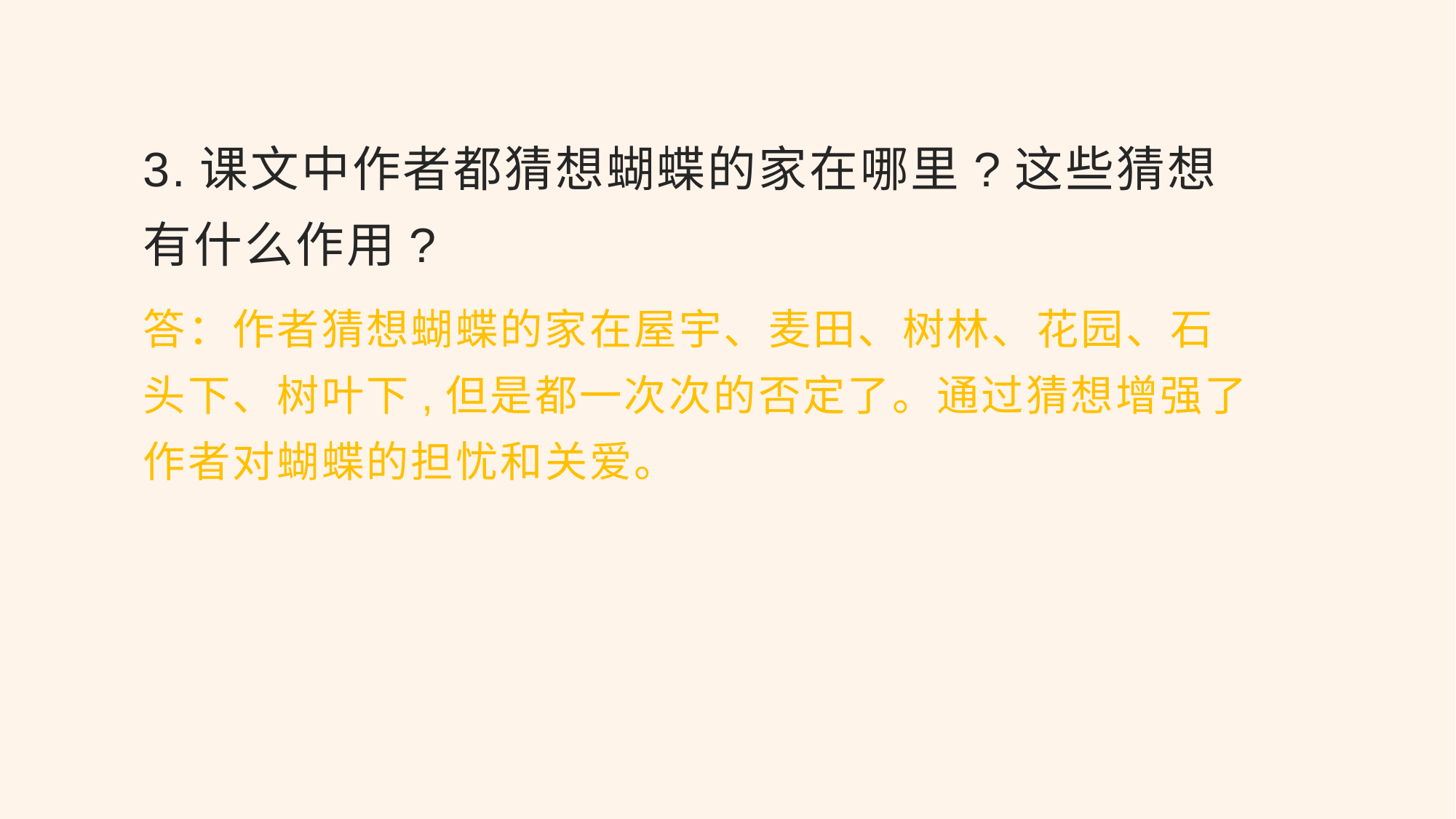

3.课文中作者都猜想蝴蝶的家在哪里?这些猜想有什么作用?
答：作者猜想蝴蝶的家在屋宇、麦田、树林、花园、石头下、树叶下,但是都一次次的否定了。通过猜想增强了作者对蝴蝶的担忧和关爱。